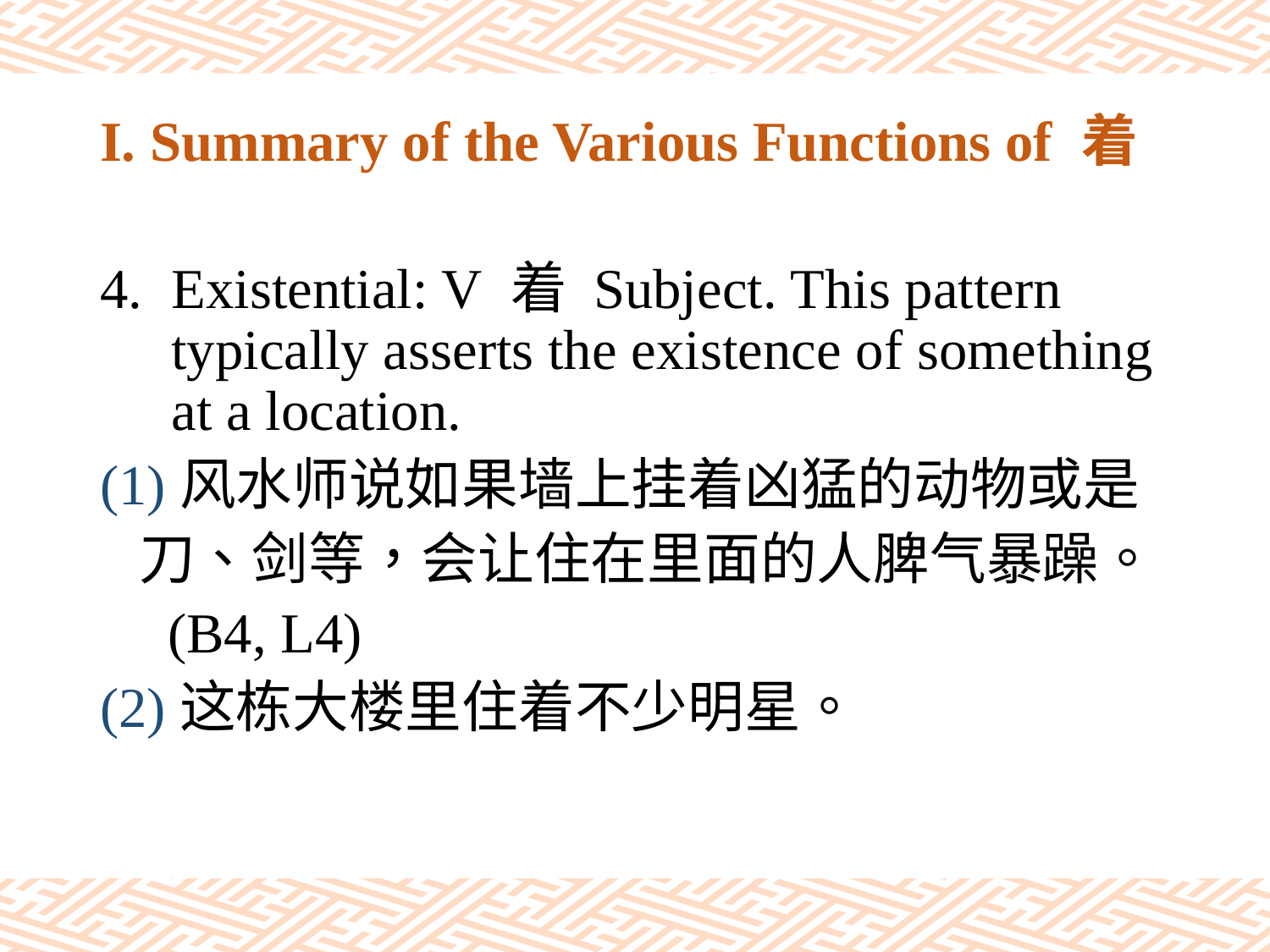

# I. Summary of the Various Functions of 着
Existential: V 着 Subject. This pattern typically asserts the existence of something at a location.
(1)风水师说如果墙上挂着凶猛的动物或是
  刀、剑等，会让住在里面的人脾气暴躁。
  (B4, L4)
(2)这栋大楼里住着不少明星。